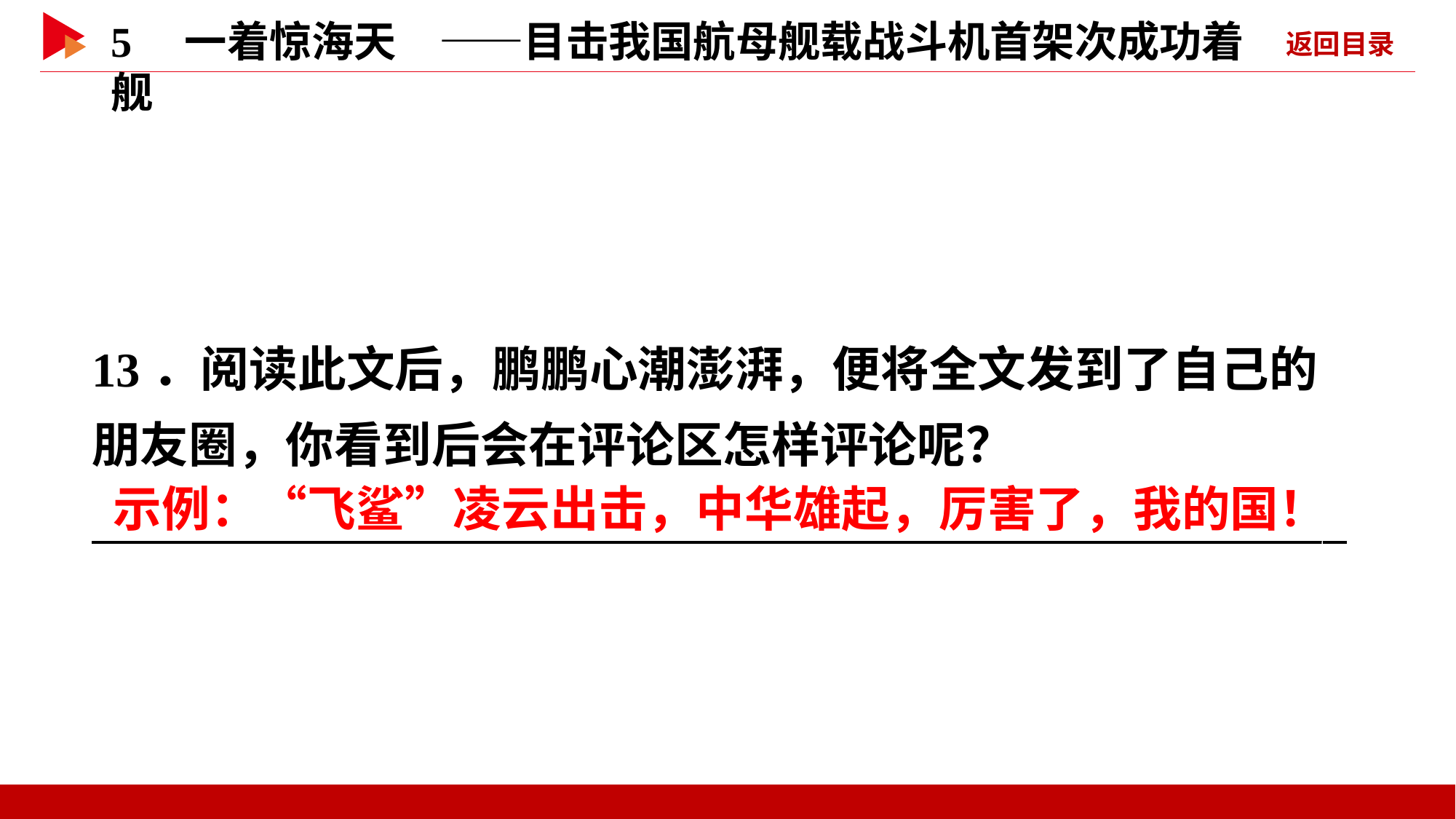

13．阅读此文后，鹏鹏心潮澎湃，便将全文发到了自己的朋友圈，你看到后会在评论区怎样评论呢？
                                                                                            _
 示例：“飞鲨”凌云出击，中华雄起，厉害了，我的国！